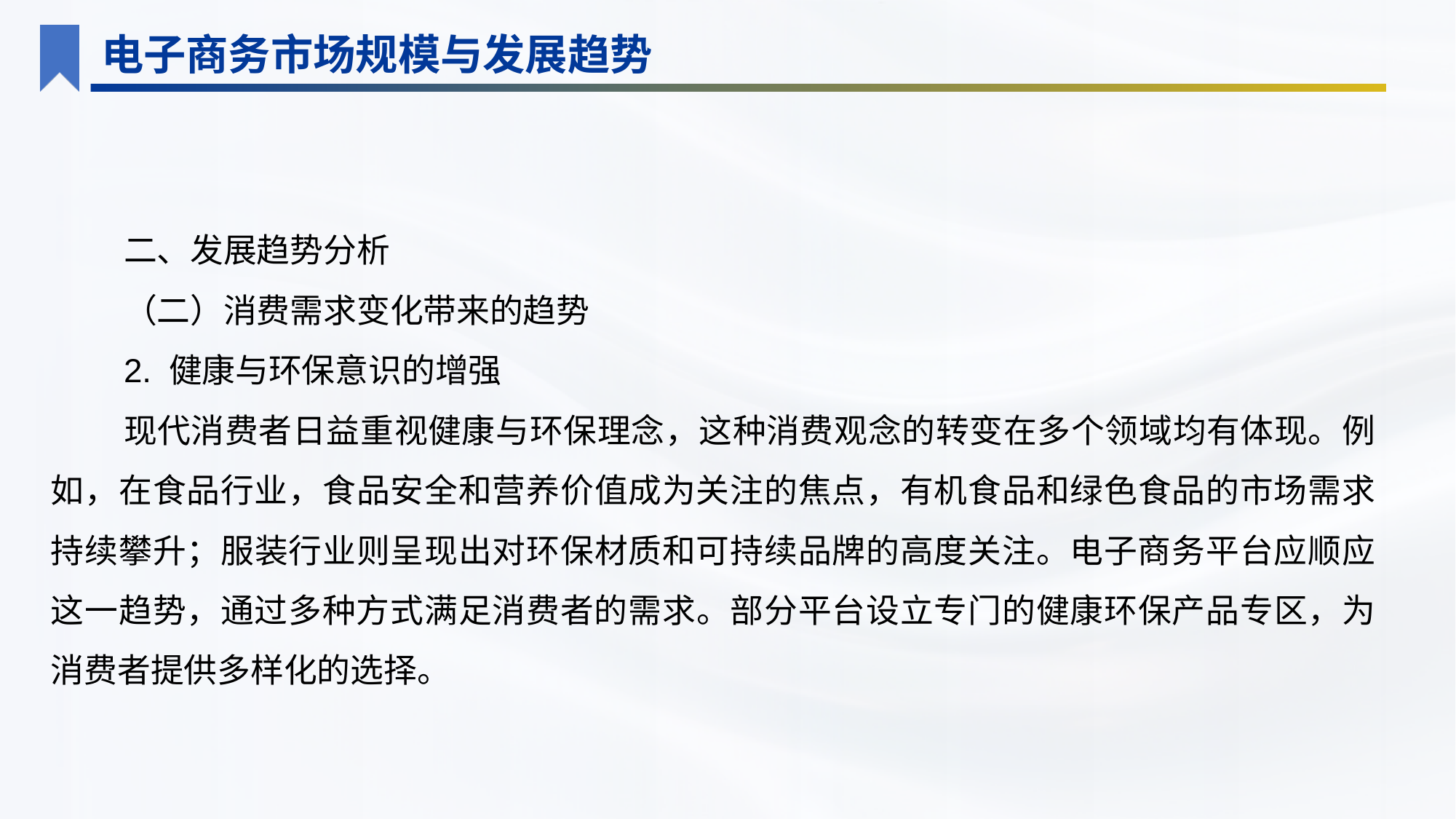

电子商务市场规模与发展趋势
二、发展趋势分析
（二）消费需求变化带来的趋势
2. 健康与环保意识的增强
现代消费者日益重视健康与环保理念，这种消费观念的转变在多个领域均有体现。例如，在食品行业，食品安全和营养价值成为关注的焦点，有机食品和绿色食品的市场需求持续攀升；服装行业则呈现出对环保材质和可持续品牌的高度关注。电子商务平台应顺应这一趋势，通过多种方式满足消费者的需求。部分平台设立专门的健康环保产品专区，为消费者提供多样化的选择。